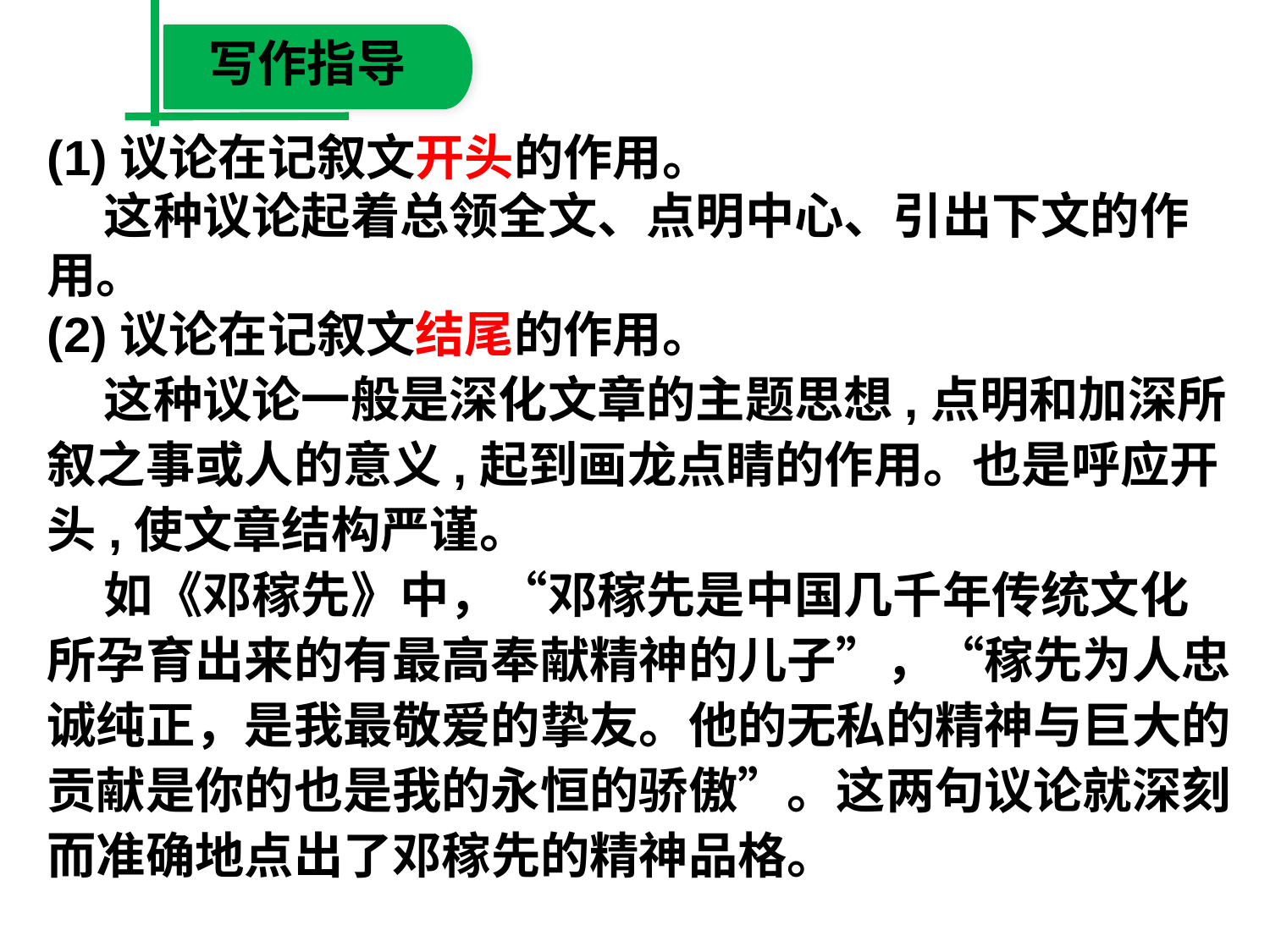

写作指导
(1)议论在记叙文开头的作用。
    这种议论起着总领全文、点明中心、引出下文的作用。
(2)议论在记叙文结尾的作用。
    这种议论一般是深化文章的主题思想,点明和加深所叙之事或人的意义,起到画龙点睛的作用。也是呼应开头,使文章结构严谨。
    如《邓稼先》中，“邓稼先是中国几千年传统文化所孕育出来的有最高奉献精神的儿子”，“稼先为人忠诚纯正，是我最敬爱的挚友。他的无私的精神与巨大的贡献是你的也是我的永恒的骄傲”。这两句议论就深刻而准确地点出了邓稼先的精神品格。